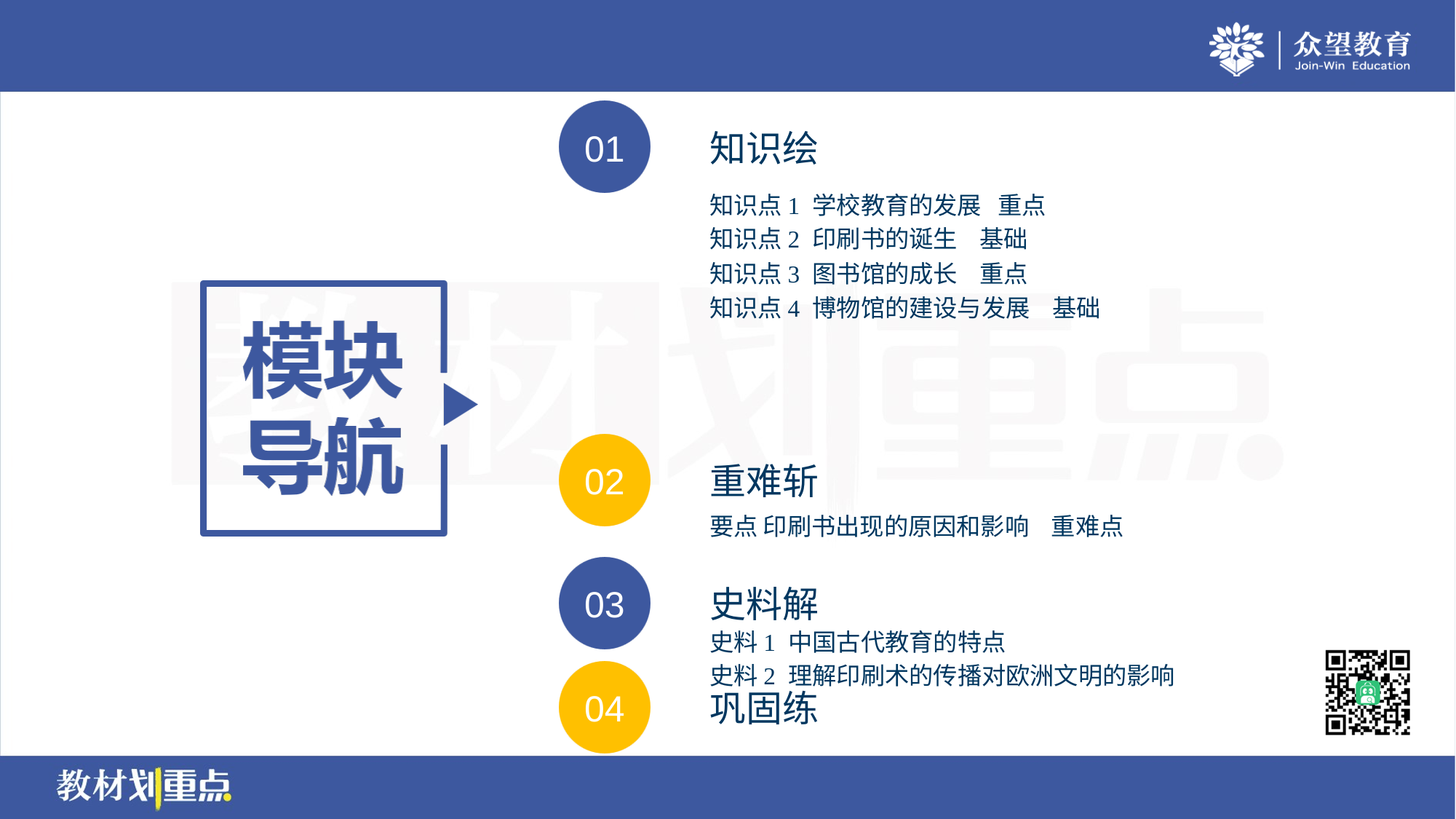

知识点1 学校教育的发展   重点
知识点2 印刷书的诞生    基础
知识点3 图书馆的成长    重点
知识点4 博物馆的建设与发展    基础
要点 印刷书出现的原因和影响    重难点
史料1 中国古代教育的特点
史料2 理解印刷术的传播对欧洲文明的影响